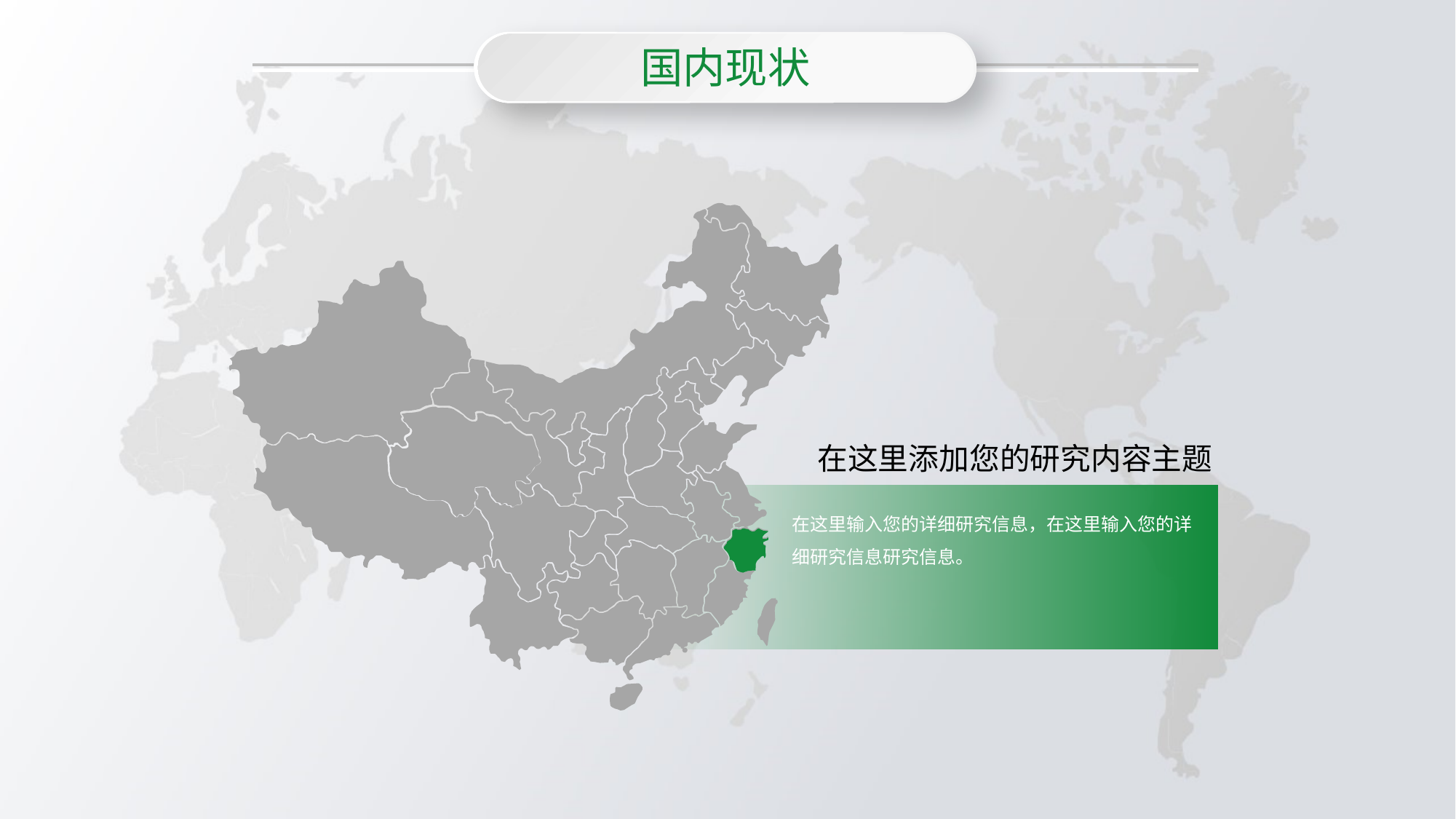

国内现状

在这里添加您的研究内容主题

在这里输入您的详细研究信息，在这里输入您的详细研究信息研究信息。